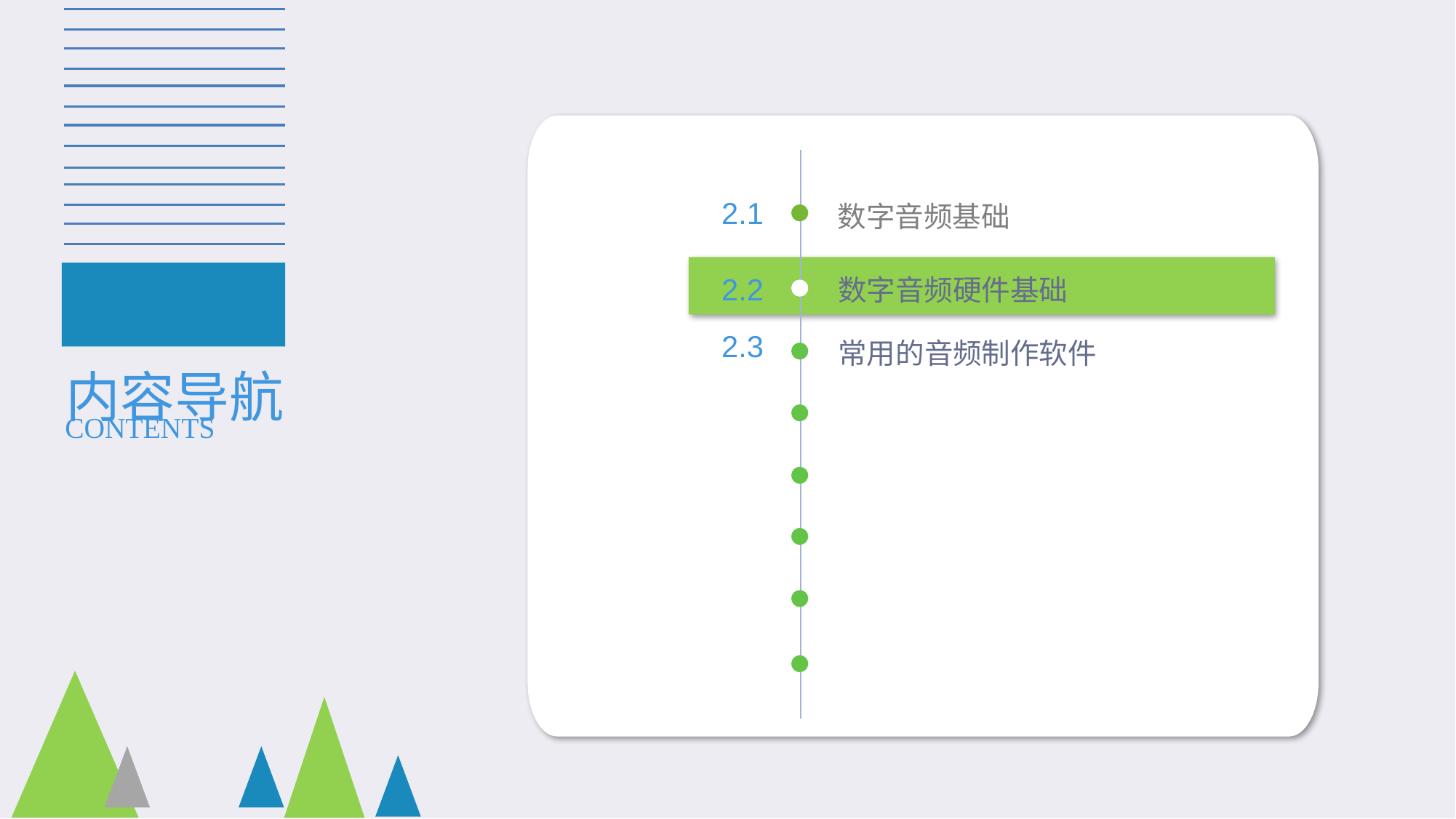

2.1
数字音频基础

2.2
数字音频硬件基础

内容导航
2.3
常用的音频制作软件

CONTENTS